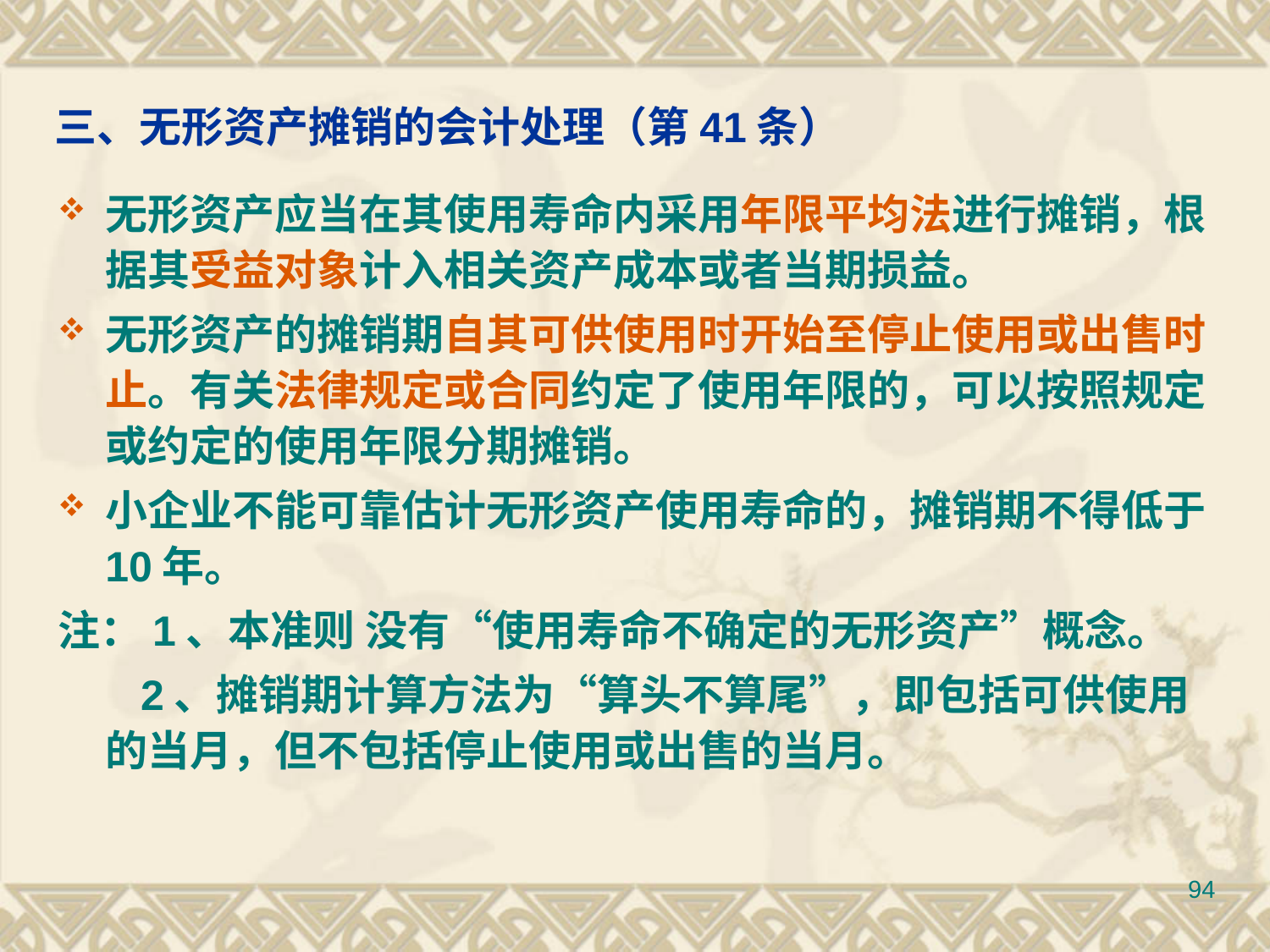

# 三、无形资产摊销的会计处理（第41条）
无形资产应当在其使用寿命内采用年限平均法进行摊销，根据其受益对象计入相关资产成本或者当期损益。
无形资产的摊销期自其可供使用时开始至停止使用或出售时止。有关法律规定或合同约定了使用年限的，可以按照规定或约定的使用年限分期摊销。
小企业不能可靠估计无形资产使用寿命的，摊销期不得低于10年。
注：1、本准则 没有“使用寿命不确定的无形资产”概念。
       2、摊销期计算方法为“算头不算尾”，即包括可供使用的当月，但不包括停止使用或出售的当月。
94